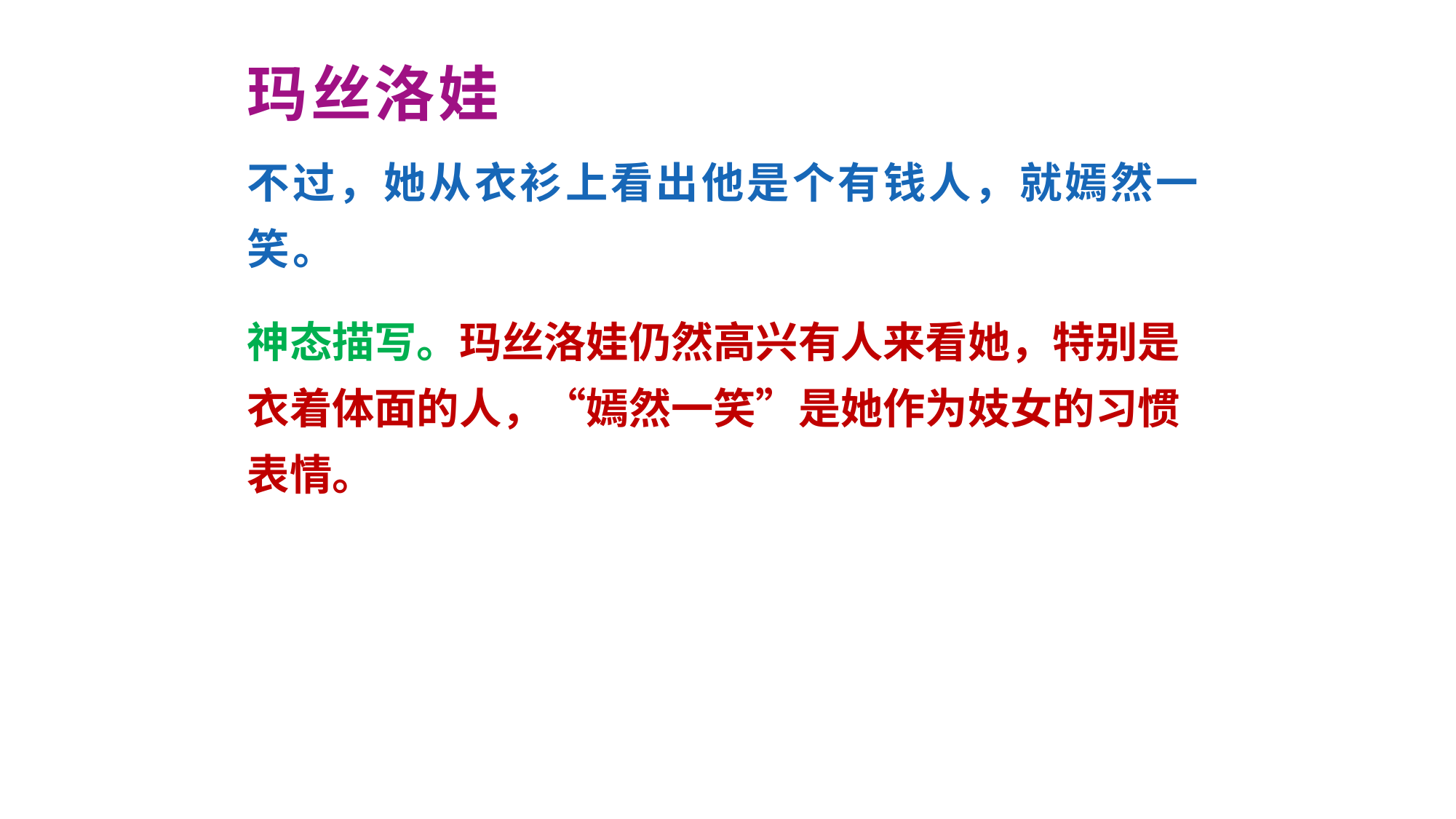

玛丝洛娃
不过，她从衣衫上看出他是个有钱人，就嫣然一笑。
神态描写。玛丝洛娃仍然高兴有人来看她，特别是衣着体面的人，“嫣然一笑”是她作为妓女的习惯表情。